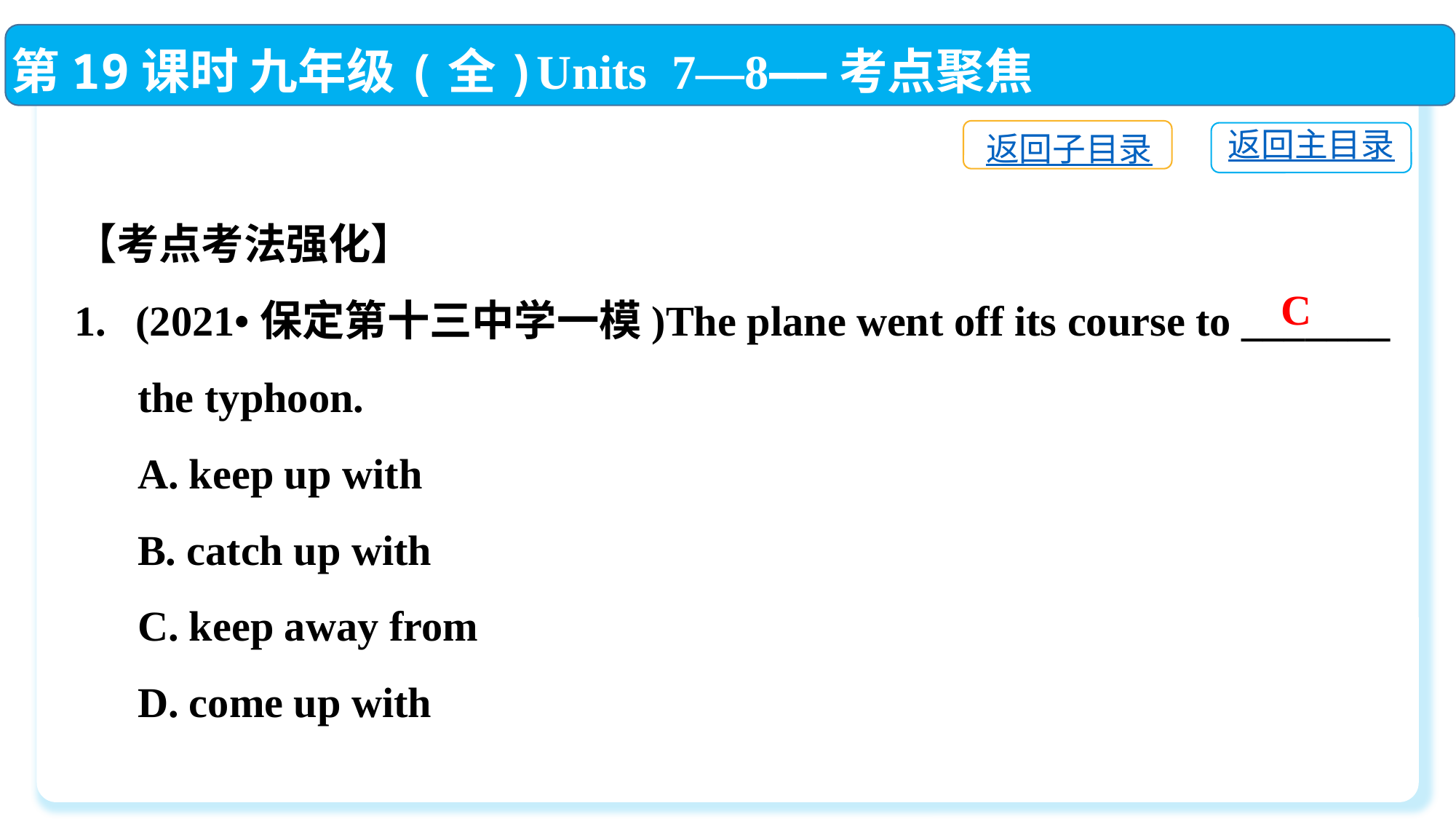

第19课时 九年级(全)Units  7—8——考点聚焦

返回子目录
返回主目录
【考点考法强化】
(2021•保定第十三中学一模)The plane went off its course to _______
      the typhoon.
      A. keep up with
      B. catch up with
      C. keep away from
      D. come up with

C